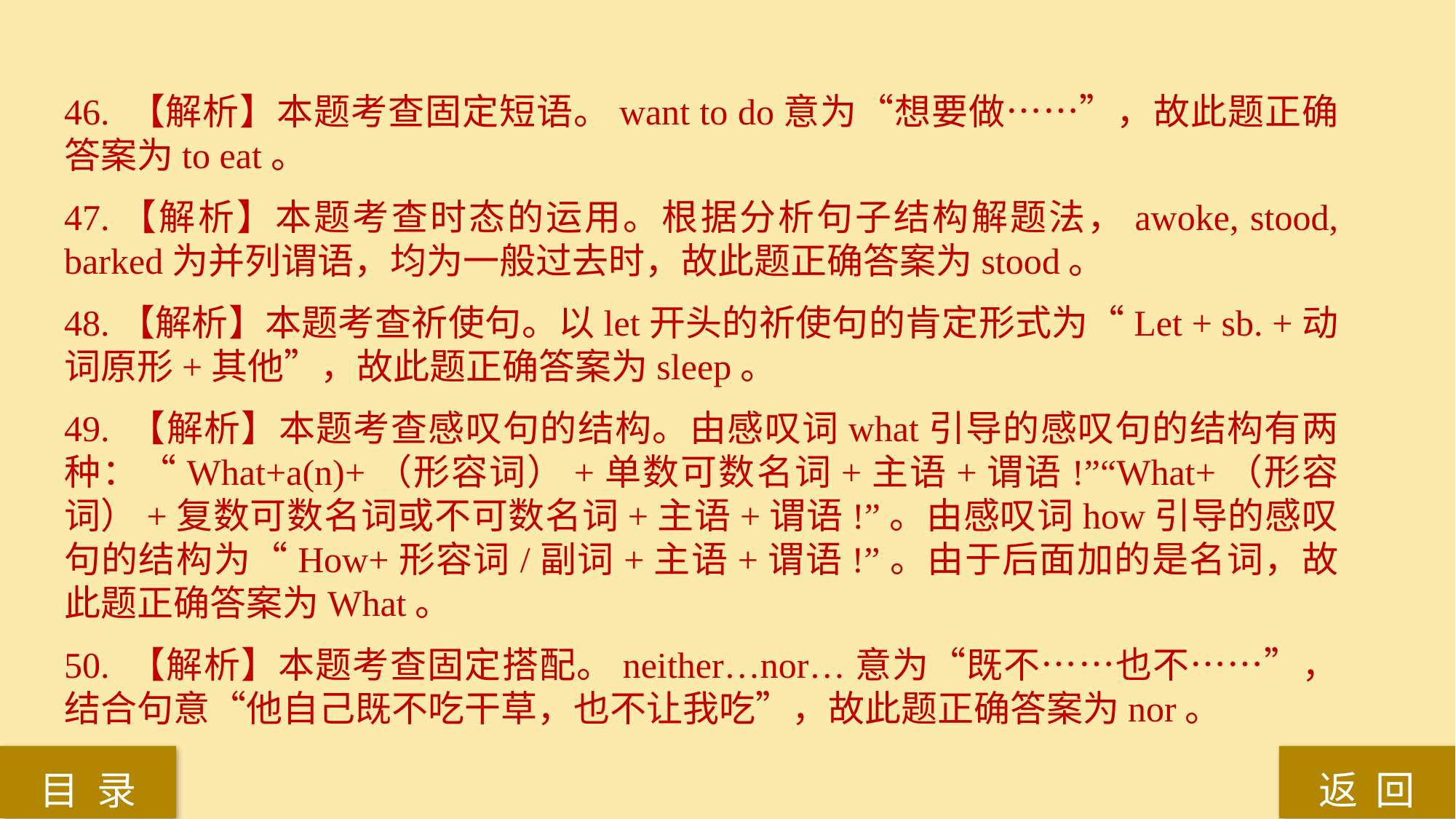

46. 【解析】本题考查固定短语。want to do意为“想要做……”，故此题正确答案为to eat。
47.【解析】本题考查时态的运用。根据分析句子结构解题法，awoke, stood, barked为并列谓语，均为一般过去时，故此题正确答案为stood。
48.【解析】本题考查祈使句。以let开头的祈使句的肯定形式为“Let + sb. +动词原形+其他”，故此题正确答案为sleep。
49. 【解析】本题考查感叹句的结构。由感叹词what引导的感叹句的结构有两种：“What+a(n)+（形容词）+单数可数名词+主语+谓语!”“What+（形容词）+复数可数名词或不可数名词+主语+谓语!”。由感叹词how引导的感叹句的结构为“How+形容词/副词+主语+谓语!”。由于后面加的是名词，故此题正确答案为What。
50. 【解析】本题考查固定搭配。neither…nor…意为“既不……也不……”，结合句意“他自己既不吃干草，也不让我吃”，故此题正确答案为nor。
返  回